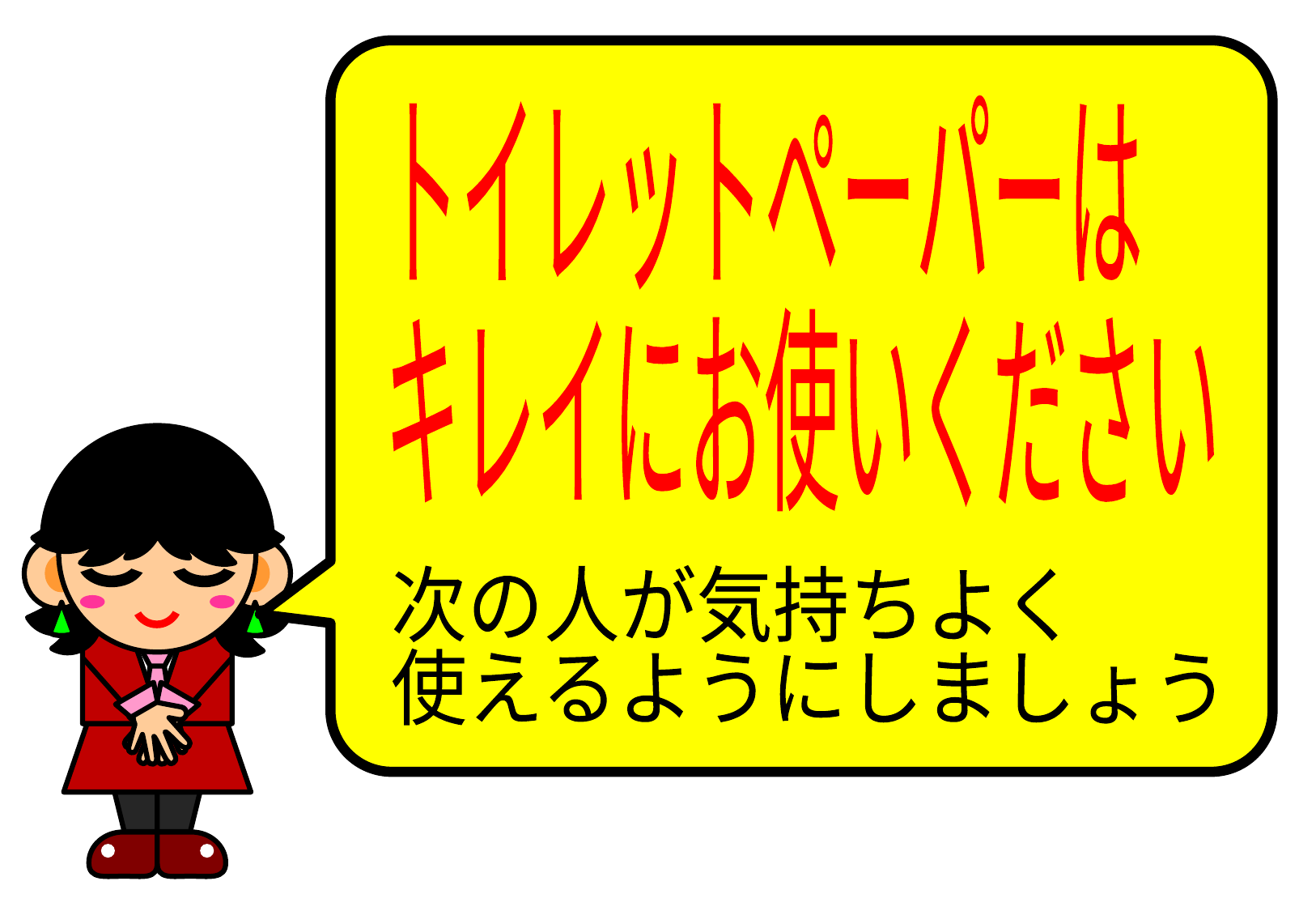

トイレットペーパーは
キレイにお使いください

次の人が気持ちよく
使えるようにしましょう